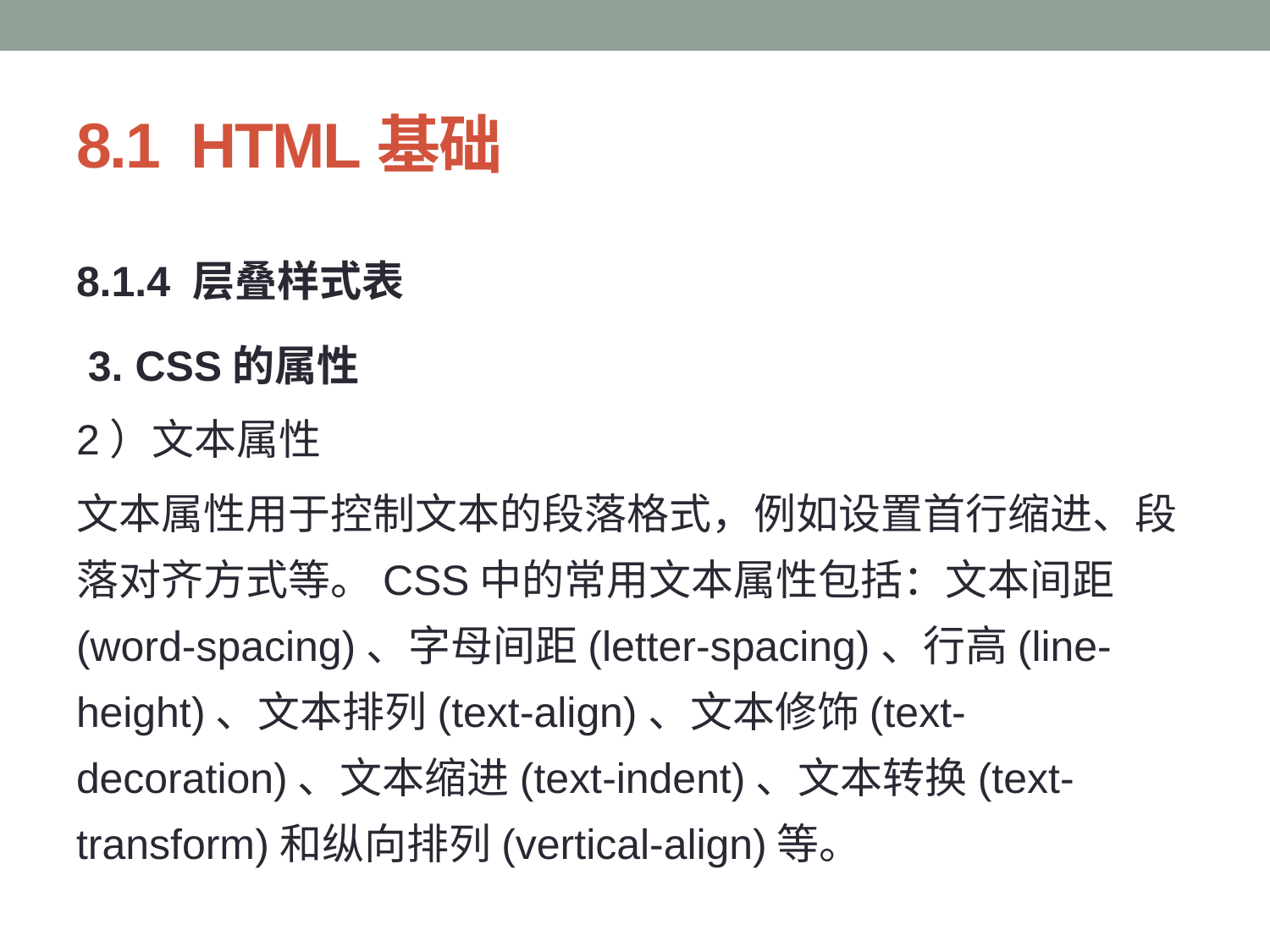

# 8.1  HTML基础
8.1.4 层叠样式表
 3. CSS的属性
2）文本属性
文本属性用于控制文本的段落格式，例如设置首行缩进、段落对齐方式等。CSS中的常用文本属性包括：文本间距(word-spacing)、字母间距(letter-spacing)、行高(line-height)、文本排列(text-align)、文本修饰(text-decoration)、文本缩进(text-indent)、文本转换(text-transform)和纵向排列(vertical-align)等。